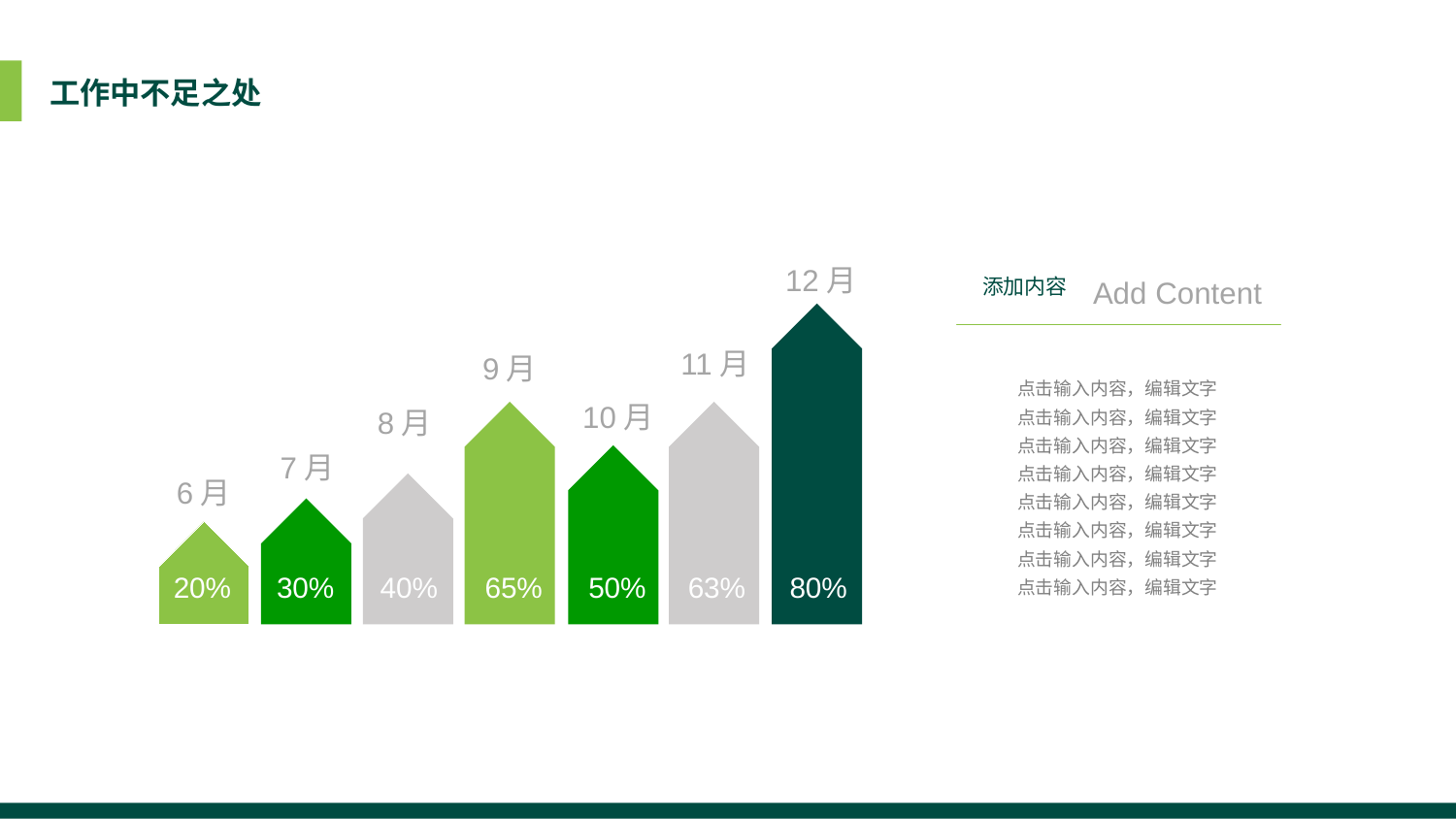

工作中不足之处
12月
添加内容
Add Content

11月
9月
点击输入内容，编辑文字
点击输入内容，编辑文字
点击输入内容，编辑文字
点击输入内容，编辑文字
点击输入内容，编辑文字
点击输入内容，编辑文字
点击输入内容，编辑文字
点击输入内容，编辑文字
10月
8月

7月
6月

20%
30%
40%
65%
50%
63%
80%